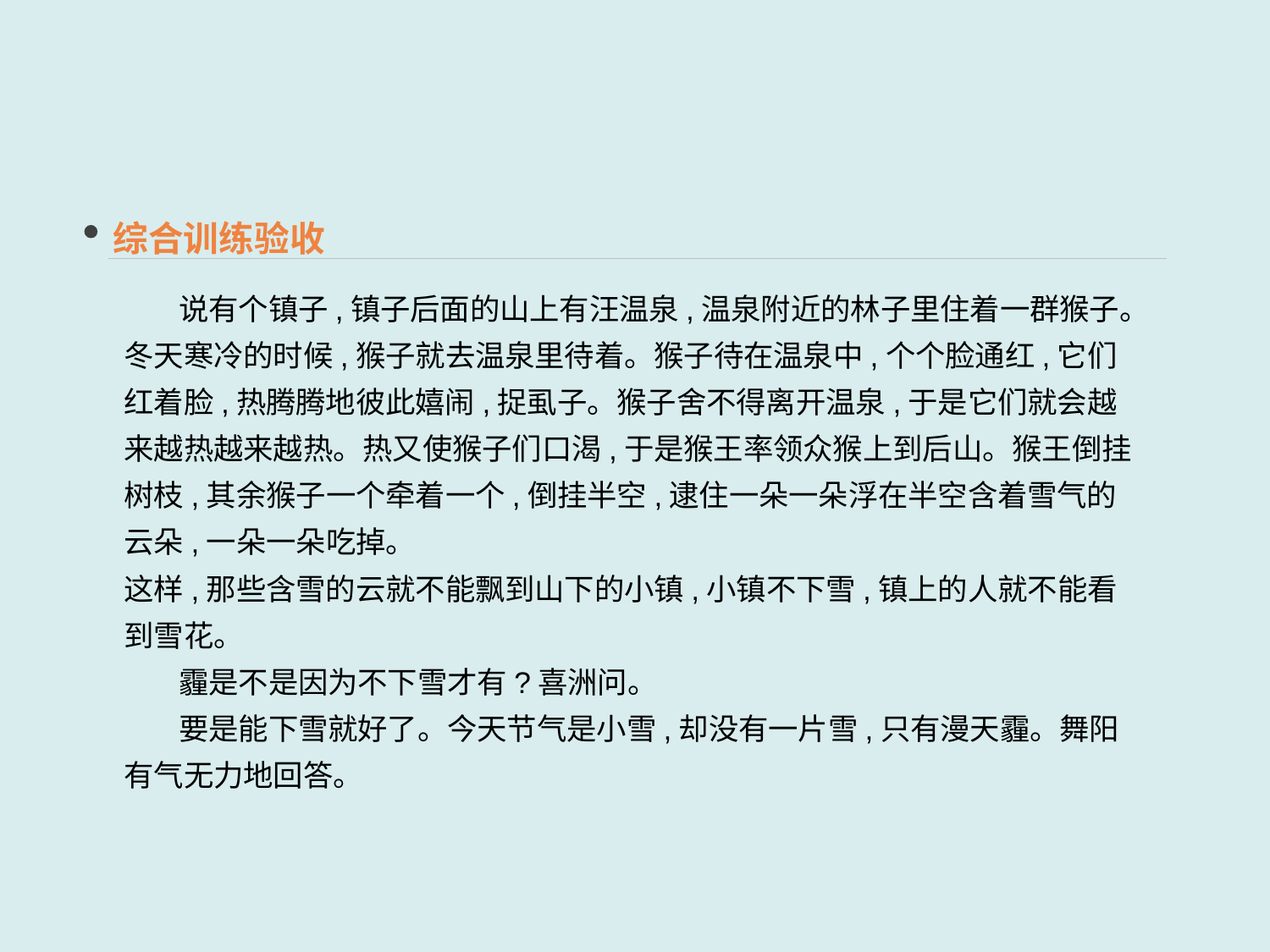

综合训练验收

       说有个镇子,镇子后面的山上有汪温泉,温泉附近的林子里住着一群猴子。冬天寒冷的时候,猴子就去温泉里待着。猴子待在温泉中,个个脸通红,它们红着脸,热腾腾地彼此嬉闹,捉虱子。猴子舍不得离开温泉,于是它们就会越来越热越来越热。热又使猴子们口渴,于是猴王率领众猴上到后山。猴王倒挂树枝,其余猴子一个牵着一个,倒挂半空,逮住一朵一朵浮在半空含着雪气的云朵,一朵一朵吃掉。
这样,那些含雪的云就不能飘到山下的小镇,小镇不下雪,镇上的人就不能看到雪花。
       霾是不是因为不下雪才有?喜洲问。
       要是能下雪就好了。今天节气是小雪,却没有一片雪,只有漫天霾。舞阳有气无力地回答。